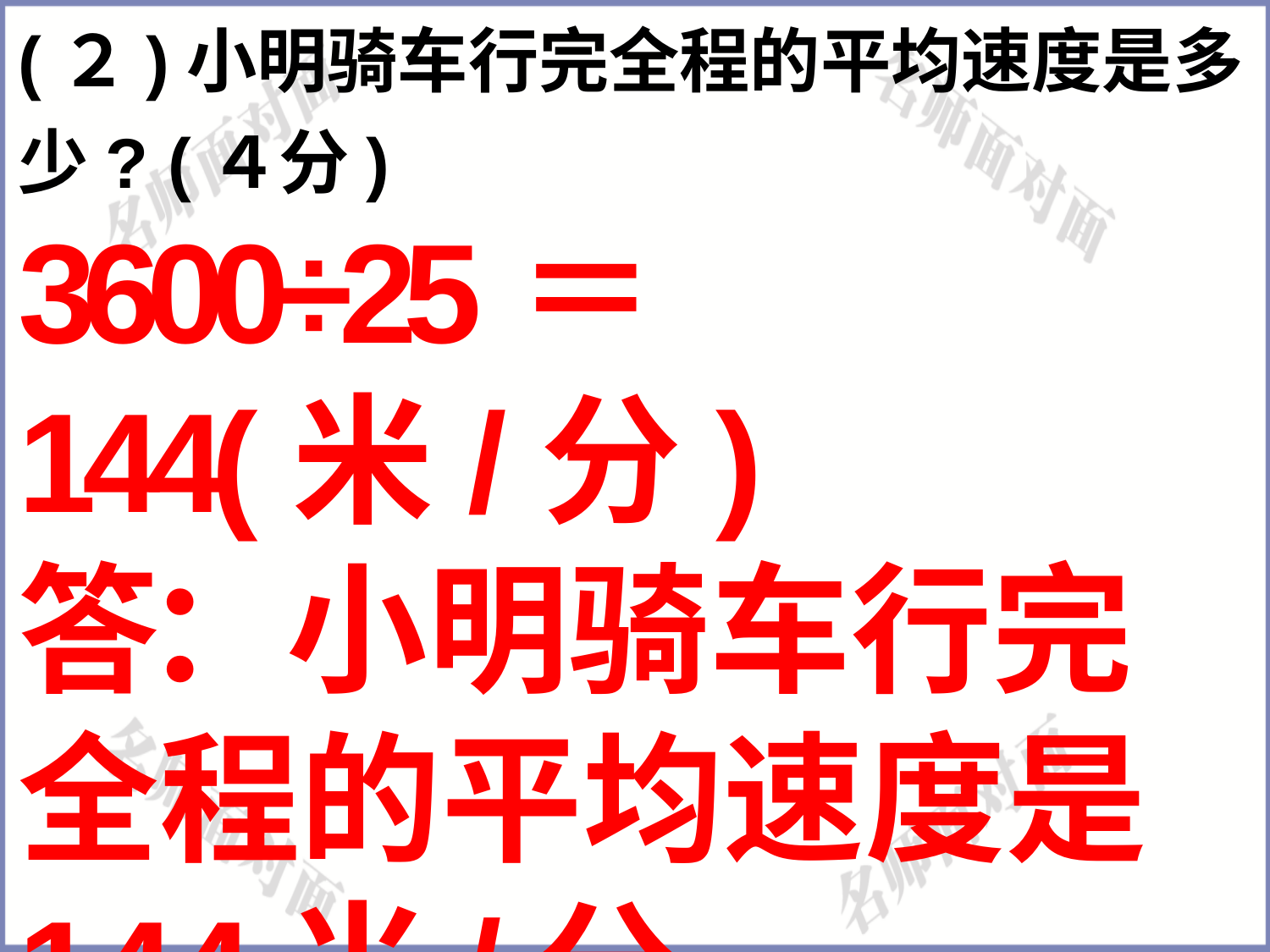

(２)小明骑车行完全程的平均速度是多少? (４分)
3600÷25＝144(米/分)
答：小明骑车行完全程的平均速度是144米/分。